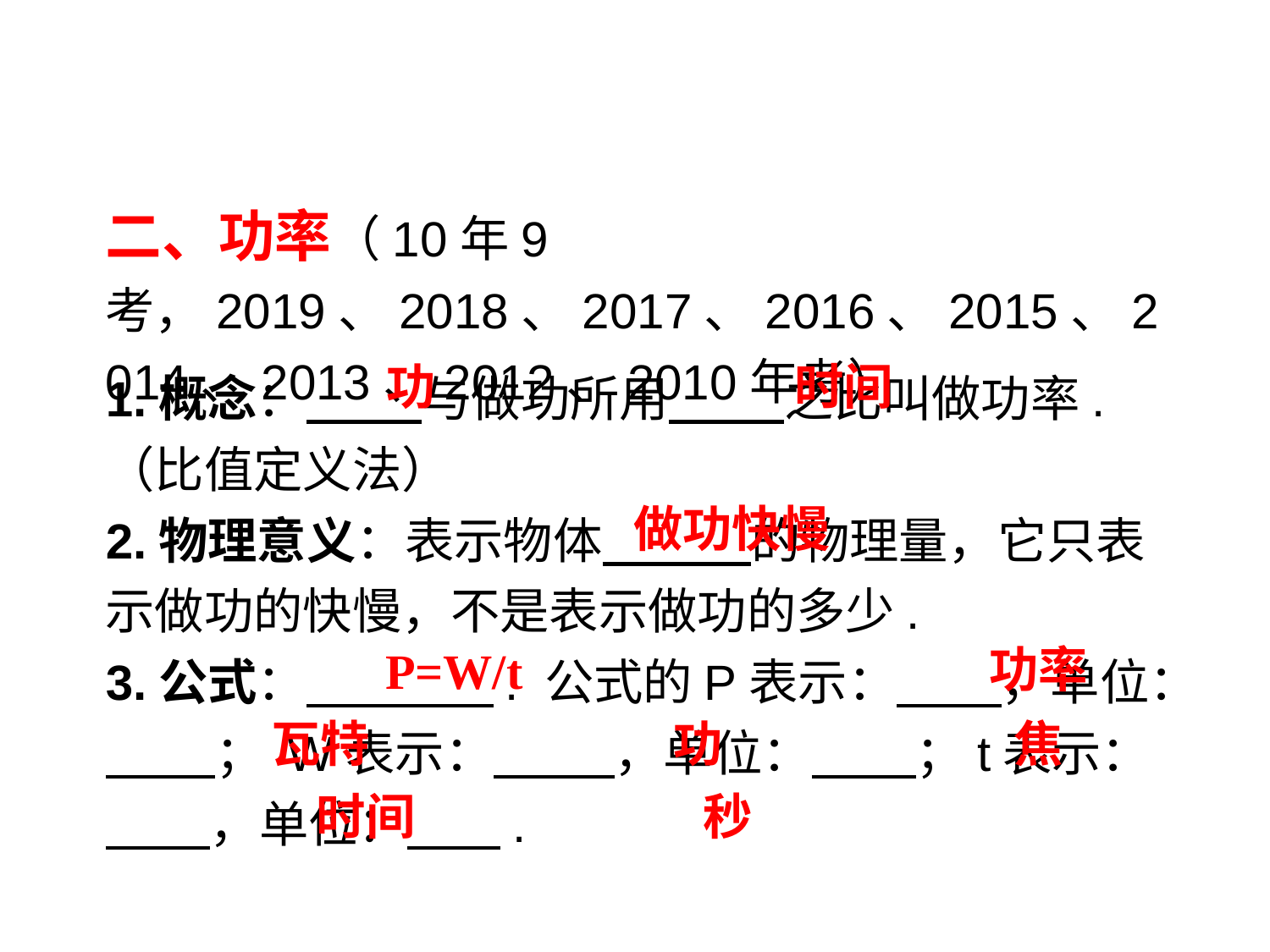

二、功率（10年9考，2019、2018、2017、2016、2015、2014、2013、2012、2010年考）
1.概念：　      与做功所用　      之比叫做功率.（比值定义法）
2.物理意义：表示物体　         的物理量，它只表示做功的快慢，不是表示做功的多少.
3.公式：　        　. 公式的P表示：　     ，单位：　 　； W表示：　  　，单位：　     ；t表示：　     ，单位：    　.
功
时间
做功快慢
功率
P=W/t
瓦特
功
焦
时间
 秒